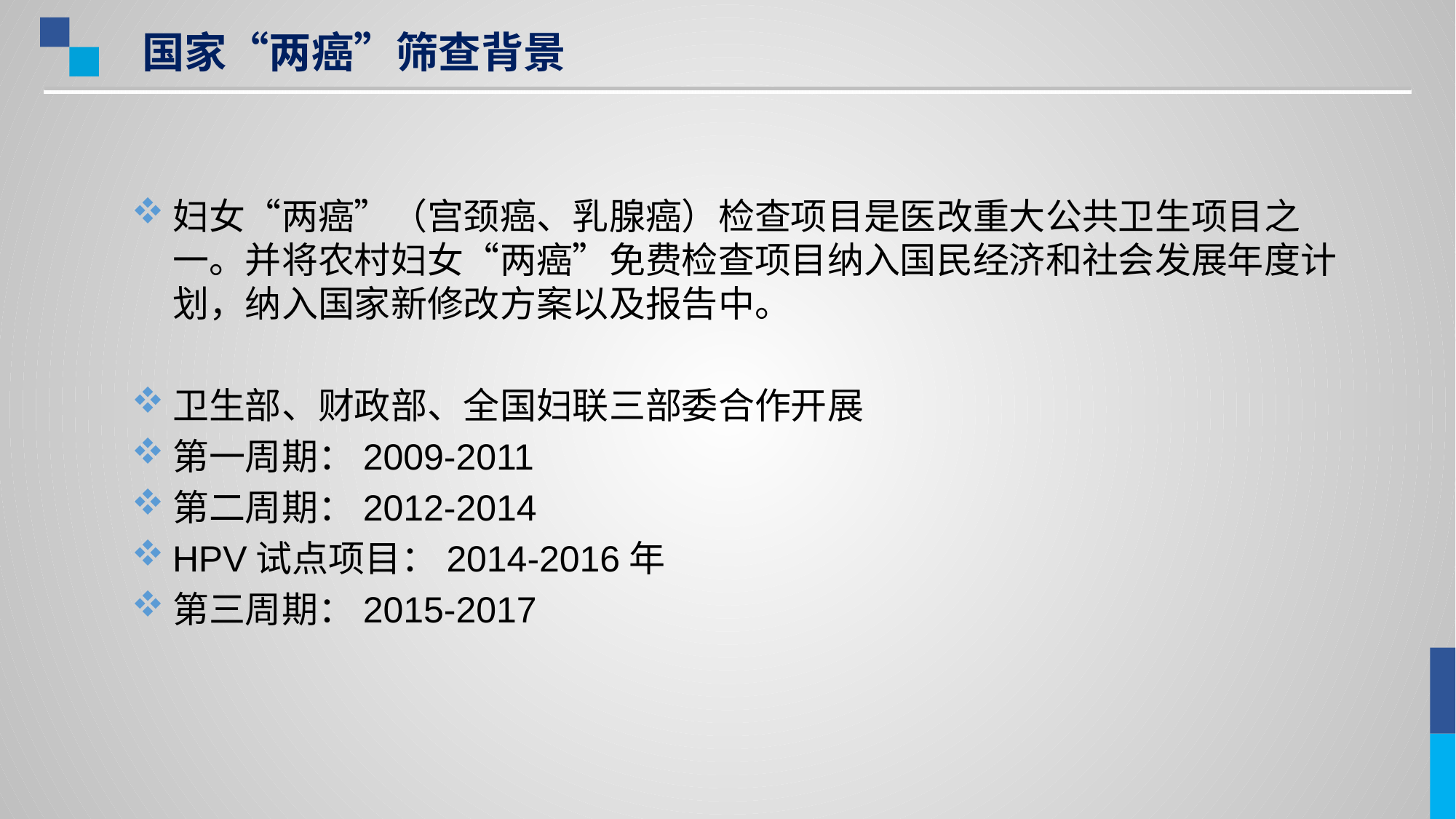

国家“两癌”筛查背景
#
妇女“两癌”（宫颈癌、乳腺癌）检查项目是医改重大公共卫生项目之一。并将农村妇女“两癌”免费检查项目纳入国民经济和社会发展年度计划，纳入国家新修改方案以及报告中。

卫生部、财政部、全国妇联三部委合作开展
第一周期：2009-2011
第二周期：2012-2014
HPV试点项目：2014-2016年
第三周期：2015-2017